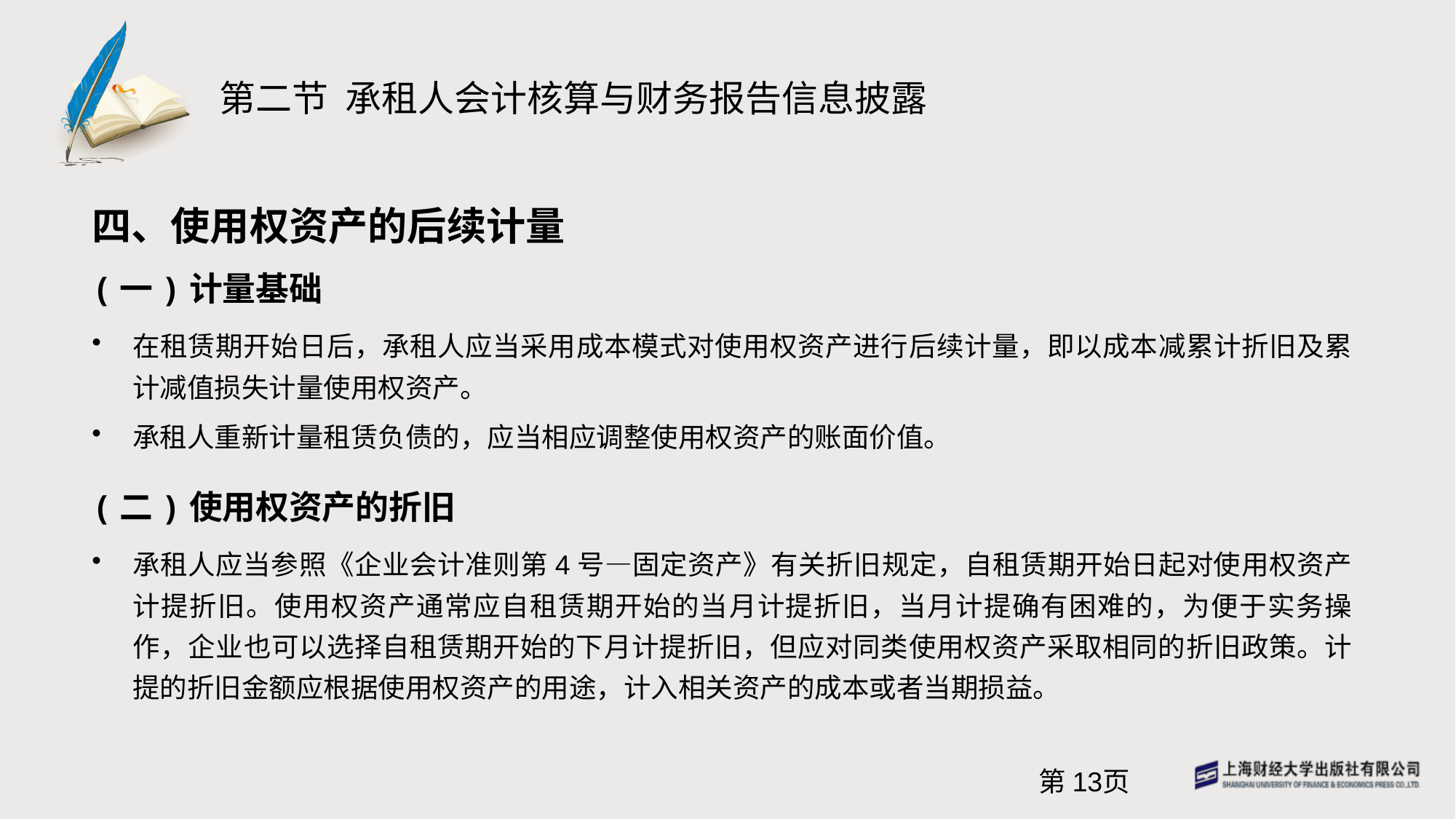

# 第二节  承租人会计核算与财务报告信息披露
四、使用权资产的后续计量
(一)计量基础
在租赁期开始日后，承租人应当采用成本模式对使用权资产进行后续计量，即以成本减累计折旧及累计减值损失计量使用权资产。
承租人重新计量租赁负债的，应当相应调整使用权资产的账面价值。
(二)使用权资产的折旧
承租人应当参照《企业会计准则第4号—固定资产》有关折旧规定，自租赁期开始日起对使用权资产计提折旧。使用权资产通常应自租赁期开始的当月计提折旧，当月计提确有困难的，为便于实务操作，企业也可以选择自租赁期开始的下月计提折旧，但应对同类使用权资产采取相同的折旧政策。计提的折旧金额应根据使用权资产的用途，计入相关资产的成本或者当期损益。

13